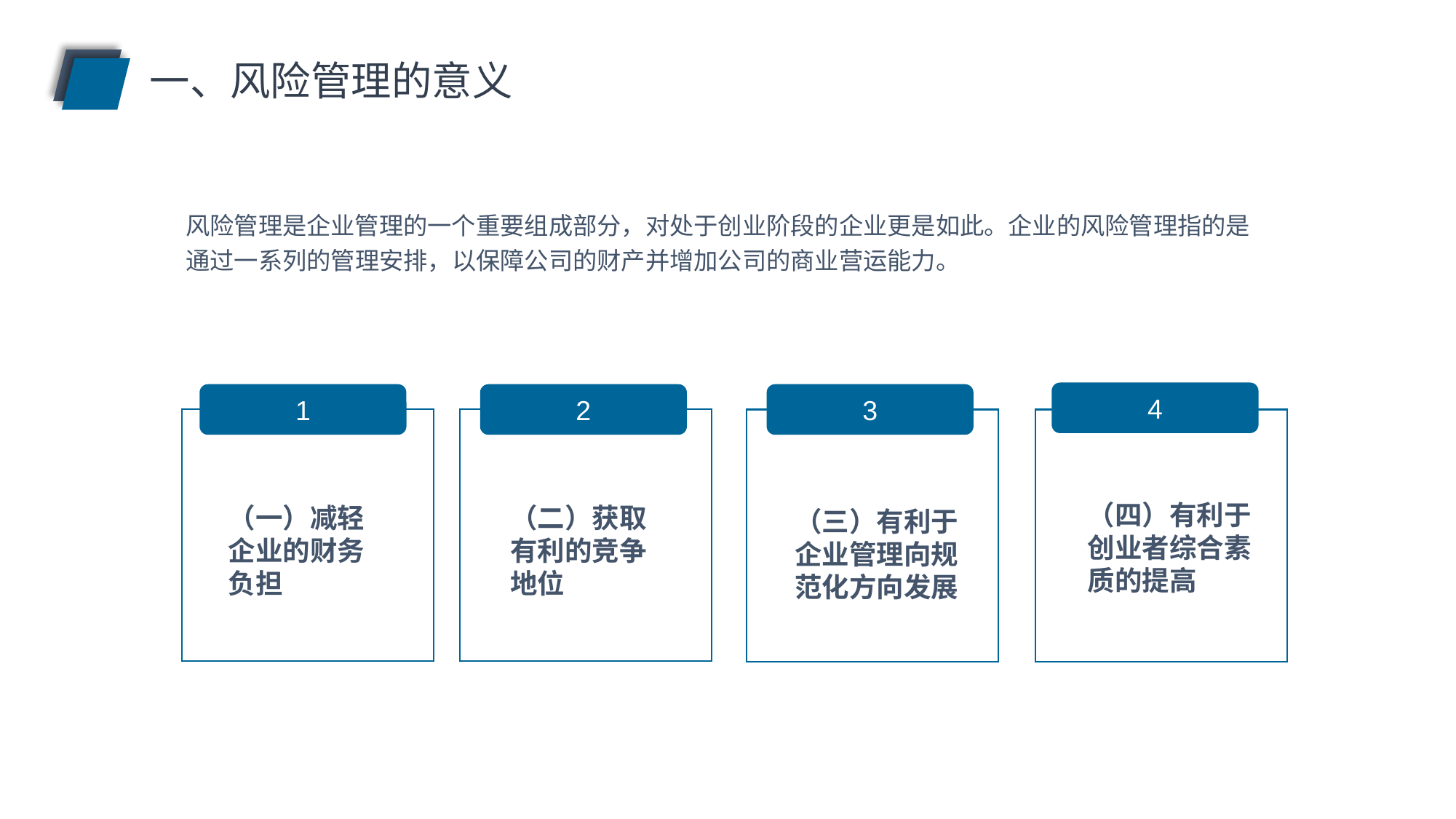

一、风险管理的意义
风险管理是企业管理的一个重要组成部分，对处于创业阶段的企业更是如此。企业的风险管理指的是通过一系列的管理安排，以保障公司的财产并增加公司的商业营运能力。
4
2
1
3

（四）有利于创业者综合素质的提高
（一）减轻企业的财务负担
（二）获取有利的竞争地位
（三）有利于企业管理向规范化方向发展